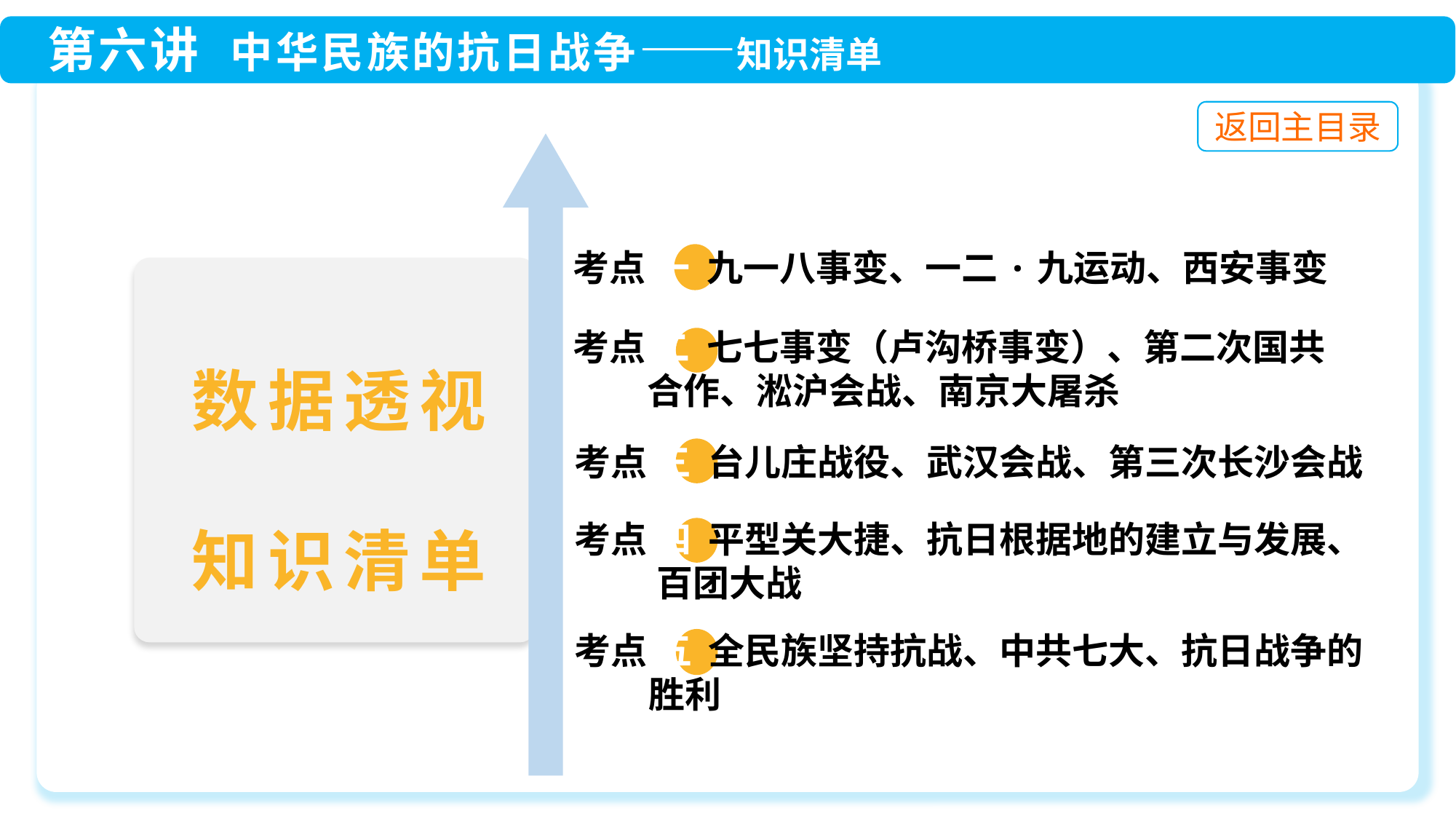

考点 一  九一八事变、一二·九运动、西安事变
  考点 二  七七事变（卢沟桥事变）、第二次国共
           合作、淞沪会战、南京大屠杀
  考点 三  台儿庄战役、武汉会战、第三次长沙会战
  考点 四  平型关大捷、抗日根据地的建立与发展、
            百团大战
  考点 五  全民族坚持抗战、中共七大、抗日战争的
           胜利

数据透视
知识清单